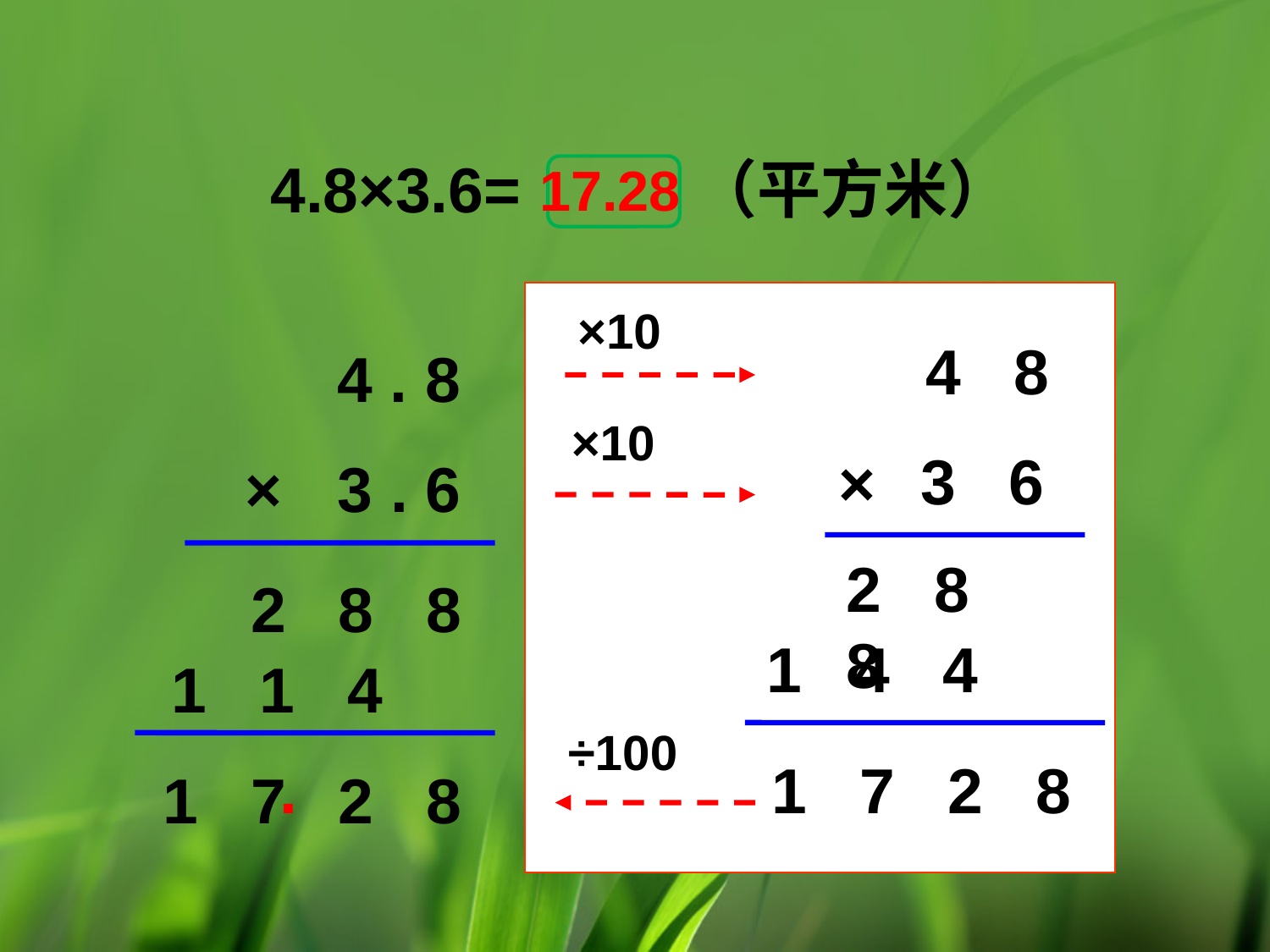

4.8×3.6=         （平方米）
17.28

×10
4   8
4 . 8

×10
3   6
×
×
3 . 6

2   8   8
2   8   8
1   4   4
1   1   4
÷100

  1   7   2   8
.
  1   7   2   8